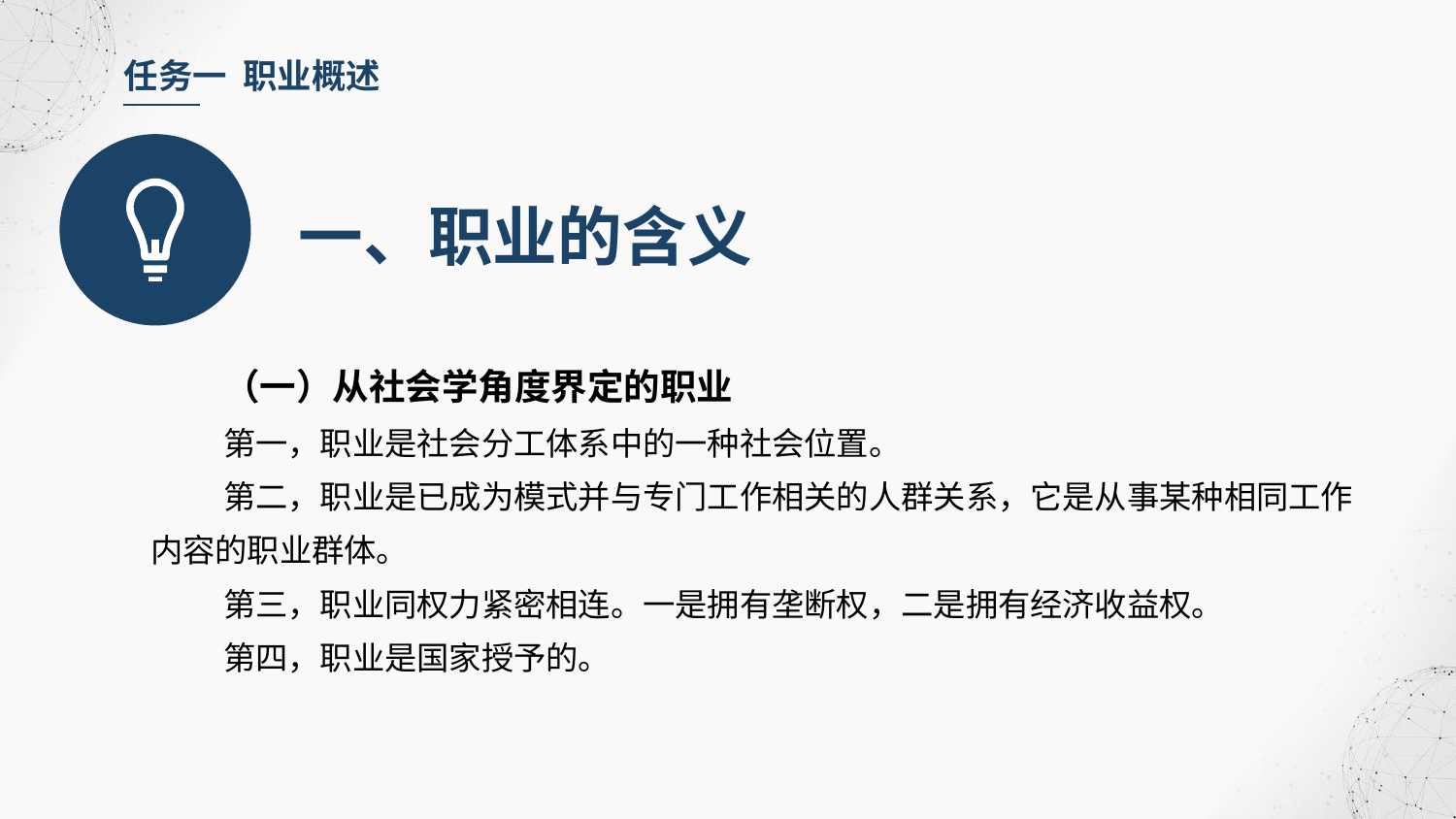

任务一  职业概述

一、职业的含义
（一）从社会学角度界定的职业
第一，职业是社会分工体系中的一种社会位置。
第二，职业是已成为模式并与专门工作相关的人群关系，它是从事某种相同工作内容的职业群体。
第三，职业同权力紧密相连。一是拥有垄断权，二是拥有经济收益权。
第四，职业是国家授予的。